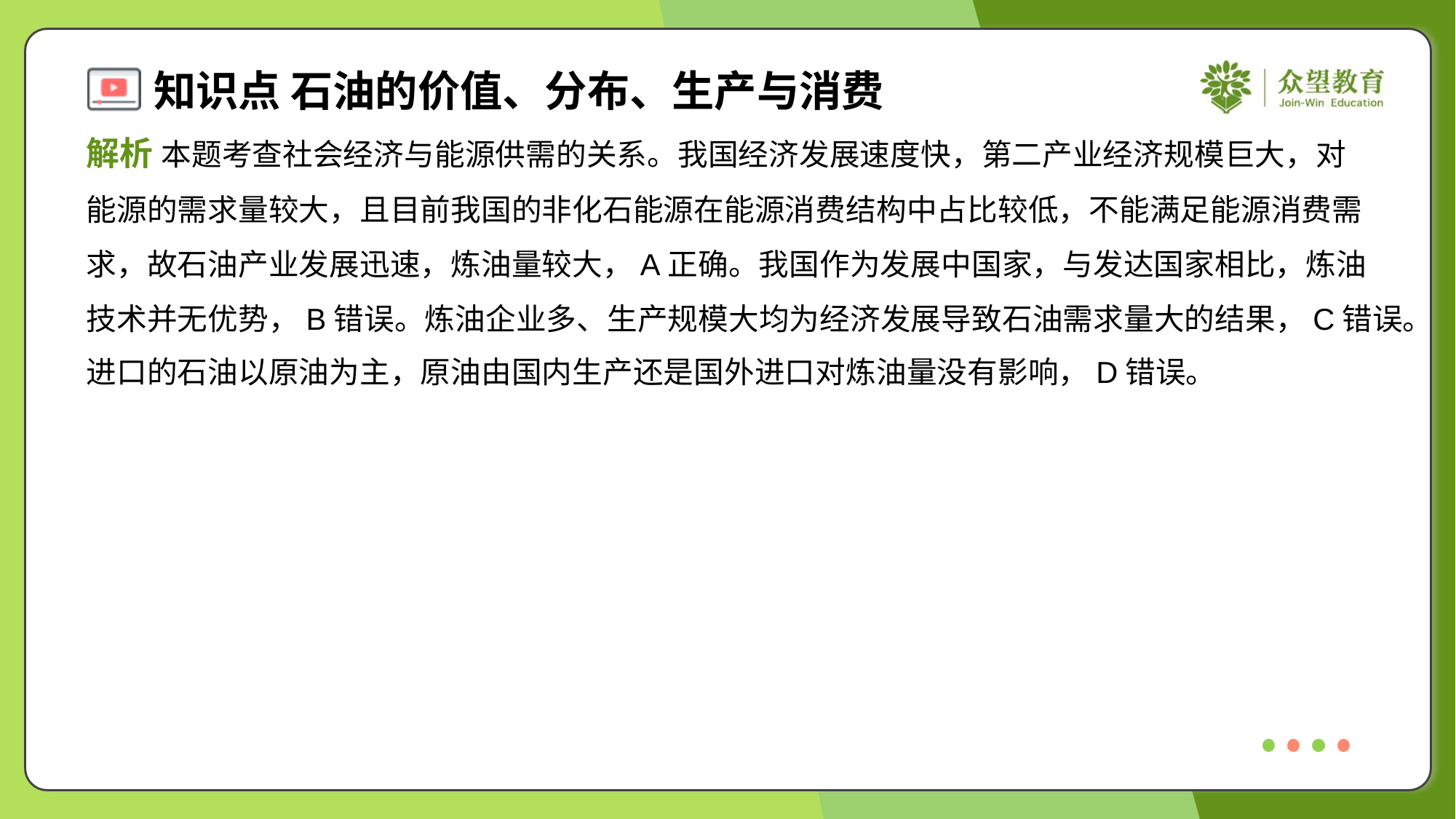

解析 本题考查社会经济与能源供需的关系。我国经济发展速度快，第二产业经济规模巨大，对
能源的需求量较大，且目前我国的非化石能源在能源消费结构中占比较低，不能满足能源消费需
求，故石油产业发展迅速，炼油量较大，A正确。我国作为发展中国家，与发达国家相比，炼油
技术并无优势，B错误。炼油企业多、生产规模大均为经济发展导致石油需求量大的结果，C错误。
进口的石油以原油为主，原油由国内生产还是国外进口对炼油量没有影响，D错误。